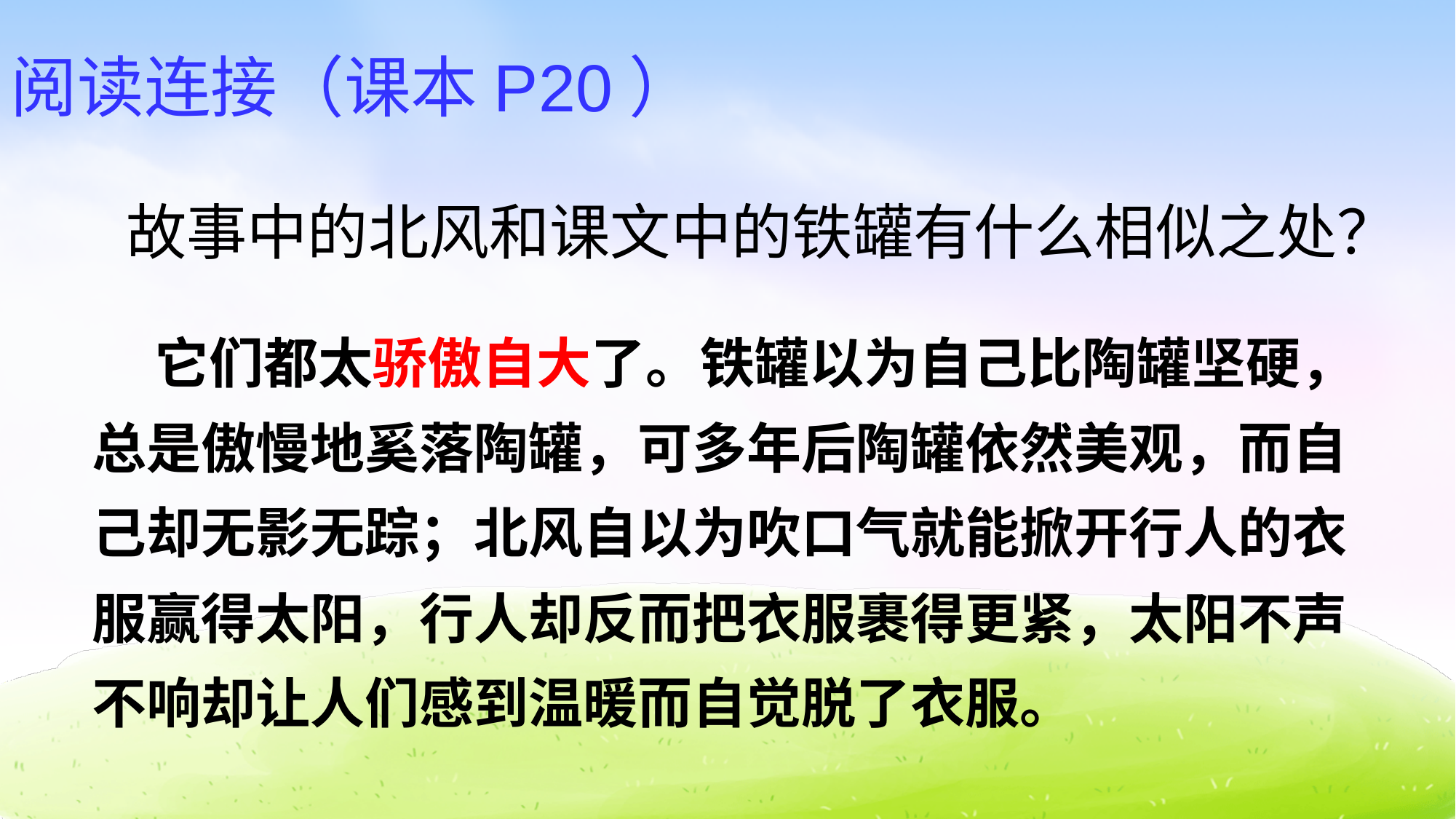

阅读连接（课本P20）
故事中的北风和课文中的铁罐有什么相似之处？
    它们都太骄傲自大了。铁罐以为自己比陶罐坚硬，总是傲慢地奚落陶罐，可多年后陶罐依然美观，而自己却无影无踪；北风自以为吹口气就能掀开行人的衣服赢得太阳，行人却反而把衣服裹得更紧，太阳不声不响却让人们感到温暖而自觉脱了衣服。